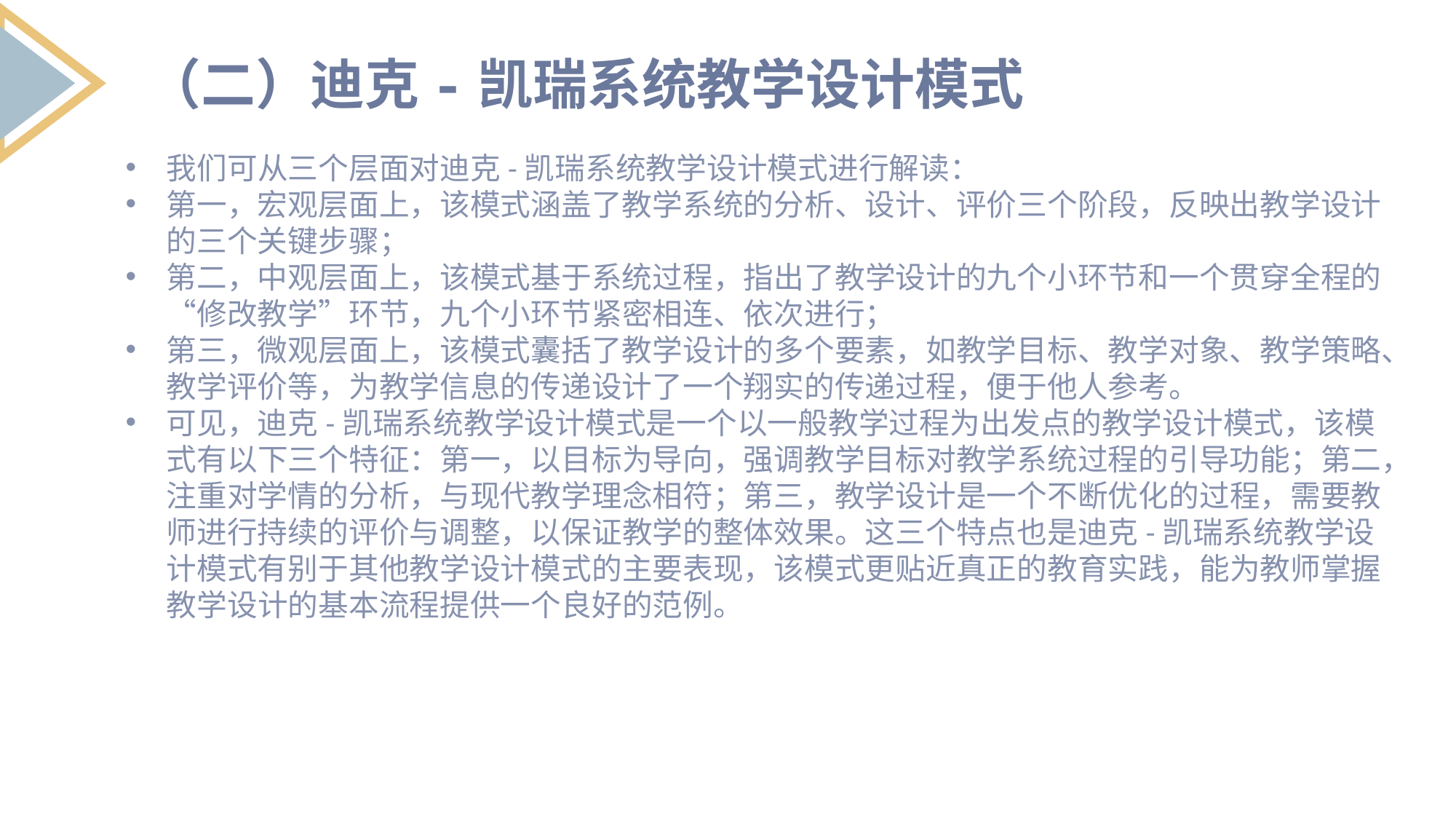

（二）迪克-凯瑞系统教学设计模式

我们可从三个层面对迪克-凯瑞系统教学设计模式进行解读：
第一，宏观层面上，该模式涵盖了教学系统的分析、设计、评价三个阶段，反映出教学设计的三个关键步骤；
第二，中观层面上，该模式基于系统过程，指出了教学设计的九个小环节和一个贯穿全程的“修改教学”环节，九个小环节紧密相连、依次进行；
第三，微观层面上，该模式囊括了教学设计的多个要素，如教学目标、教学对象、教学策略、教学评价等，为教学信息的传递设计了一个翔实的传递过程，便于他人参考。
可见，迪克-凯瑞系统教学设计模式是一个以一般教学过程为出发点的教学设计模式，该模式有以下三个特征：第一，以目标为导向，强调教学目标对教学系统过程的引导功能；第二，注重对学情的分析，与现代教学理念相符；第三，教学设计是一个不断优化的过程，需要教师进行持续的评价与调整，以保证教学的整体效果。这三个特点也是迪克-凯瑞系统教学设计模式有别于其他教学设计模式的主要表现，该模式更贴近真正的教育实践，能为教师掌握教学设计的基本流程提供一个良好的范例。